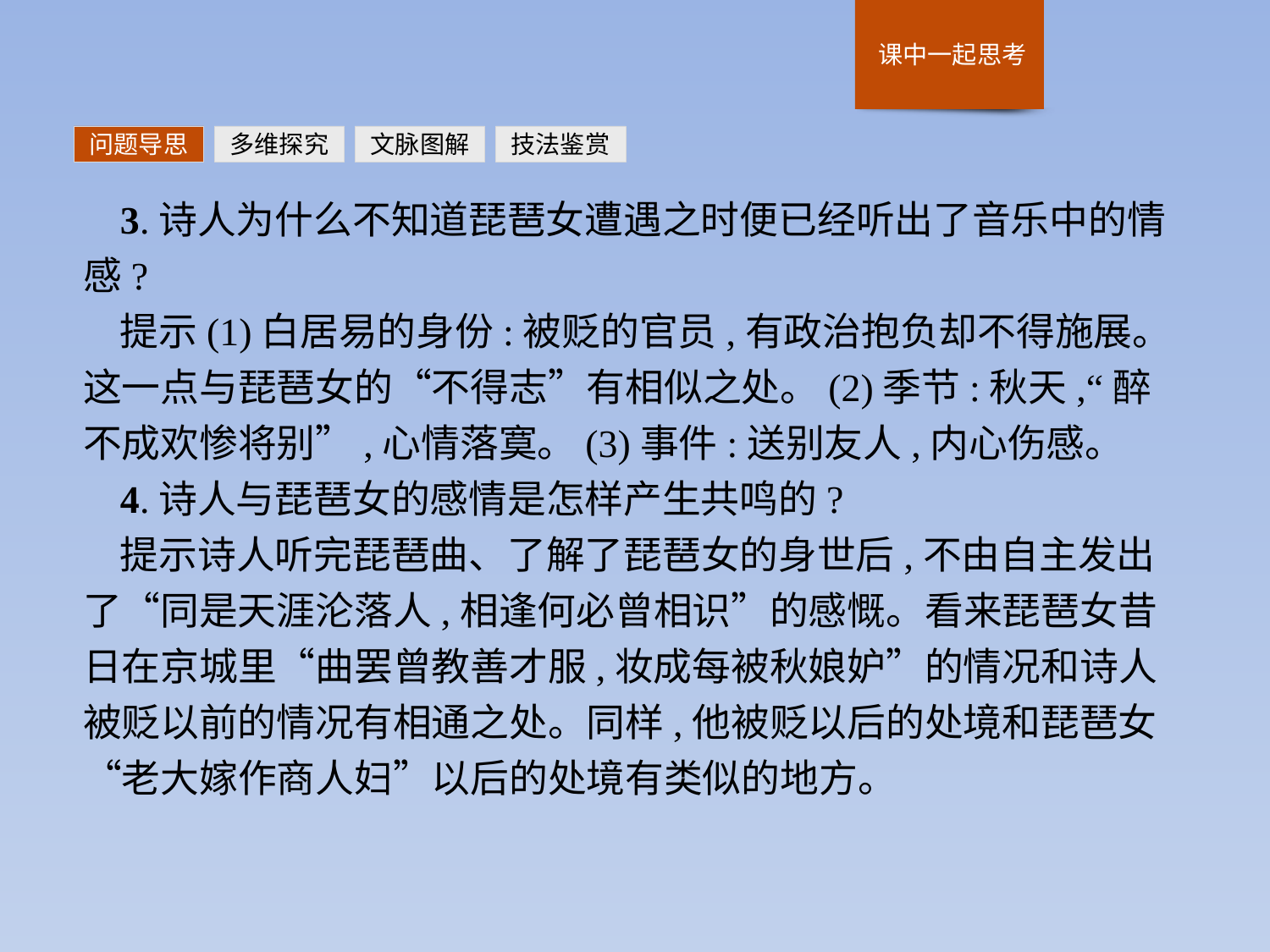

问题导思
多维探究
文脉图解
技法鉴赏
3.诗人为什么不知道琵琶女遭遇之时便已经听出了音乐中的情感?
提示(1)白居易的身份:被贬的官员,有政治抱负却不得施展。这一点与琵琶女的“不得志”有相似之处。(2)季节:秋天,“醉不成欢惨将别”,心情落寞。(3)事件:送别友人,内心伤感。
4.诗人与琵琶女的感情是怎样产生共鸣的?
提示诗人听完琵琶曲、了解了琵琶女的身世后,不由自主发出了“同是天涯沦落人,相逢何必曾相识”的感慨。看来琵琶女昔日在京城里“曲罢曾教善才服,妆成每被秋娘妒”的情况和诗人被贬以前的情况有相通之处。同样,他被贬以后的处境和琵琶女“老大嫁作商人妇”以后的处境有类似的地方。